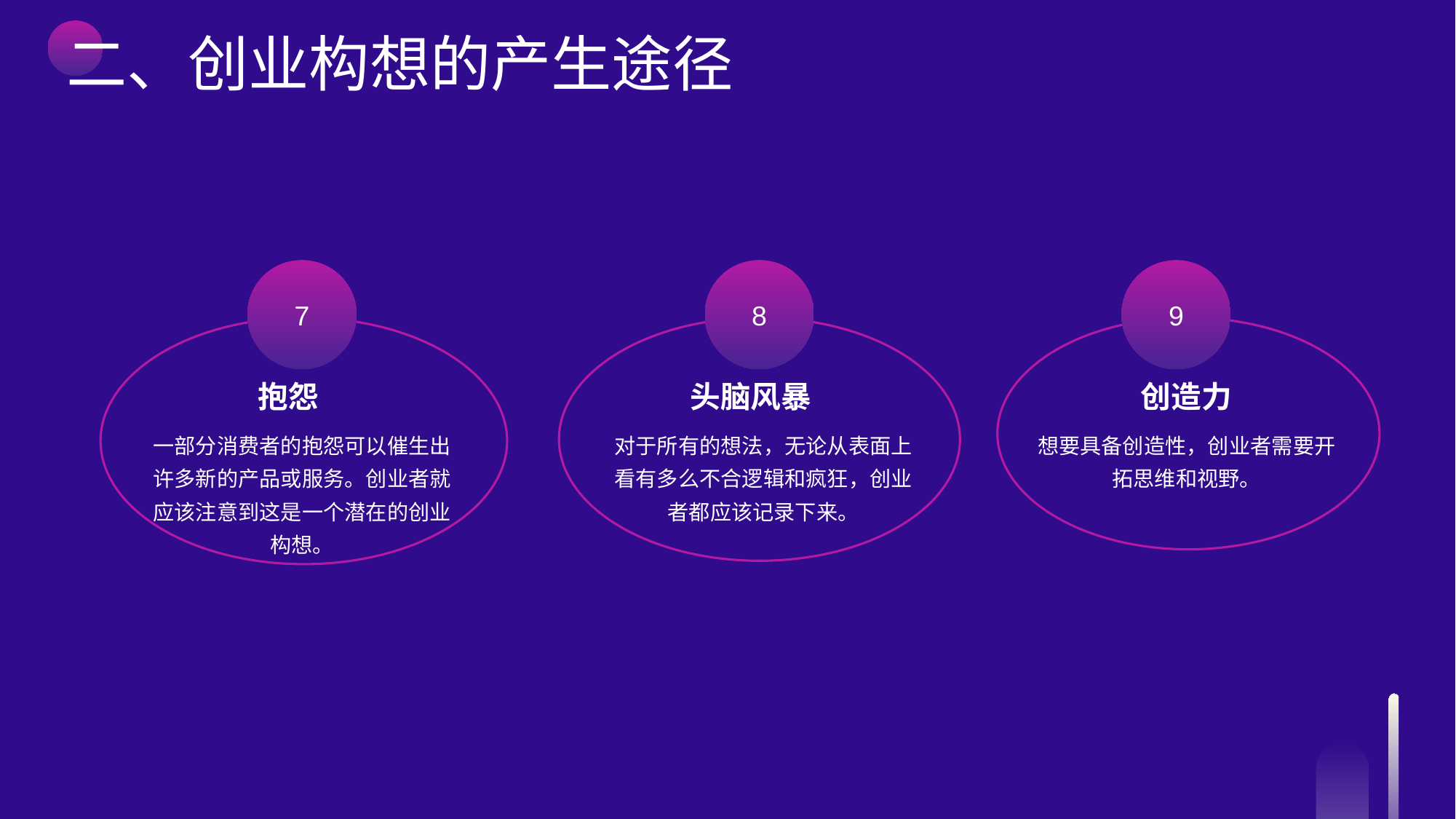

二、创业构想的产生途径

7

抱怨
一部分消费者的抱怨可以催生出许多新的产品或服务。创业者就应该注意到这是一个潜在的创业构想。
8

头脑风暴
对于所有的想法，无论从表面上看有多么不合逻辑和疯狂，创业者都应该记录下来。
9

创造力
想要具备创造性，创业者需要开拓思维和视野。